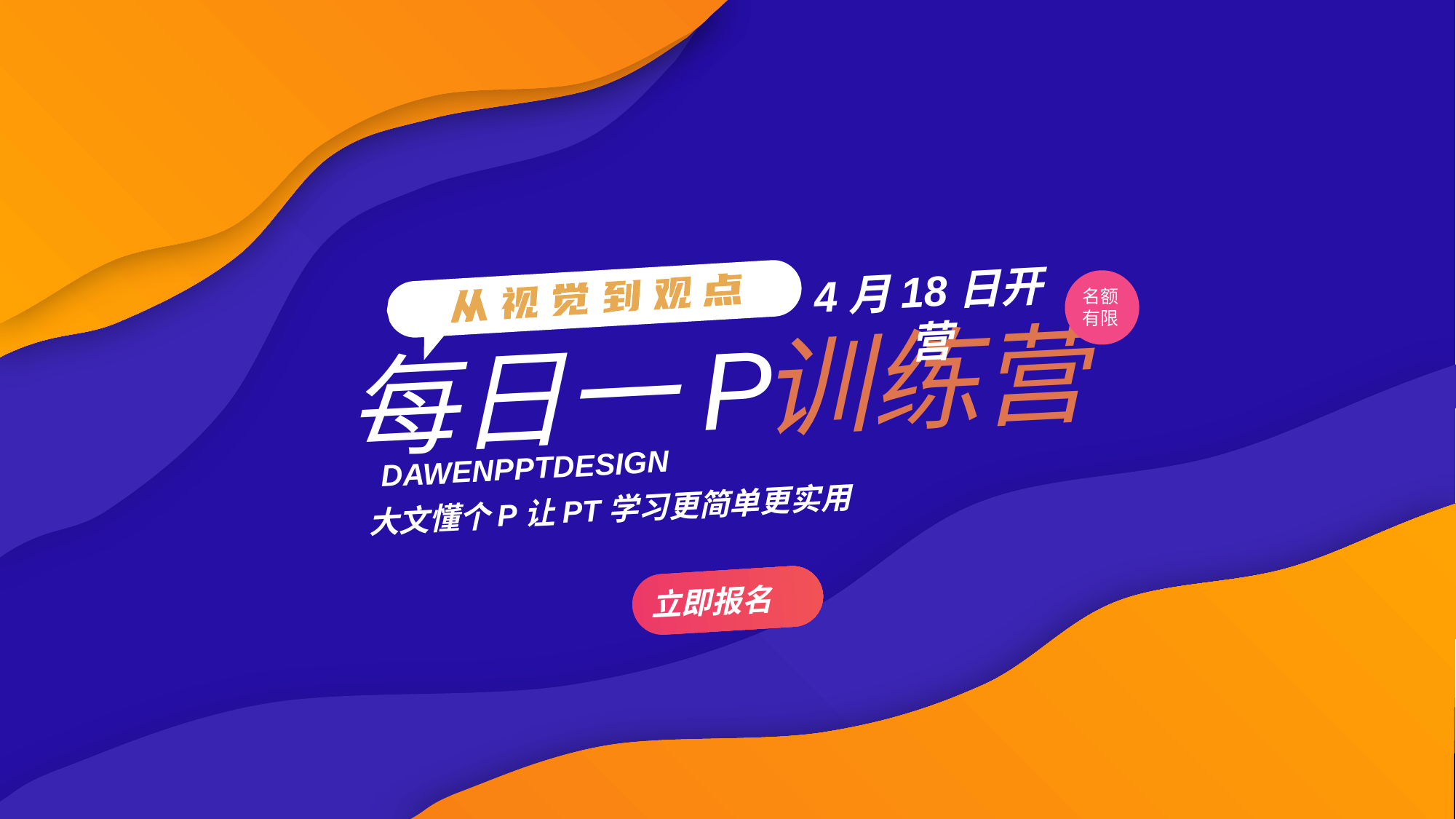

4月18日开营

名额
有限

每日一P
训练营

DAWENPPTDESIGN

大文懂个P让PT学习更简单更实用

立即报名